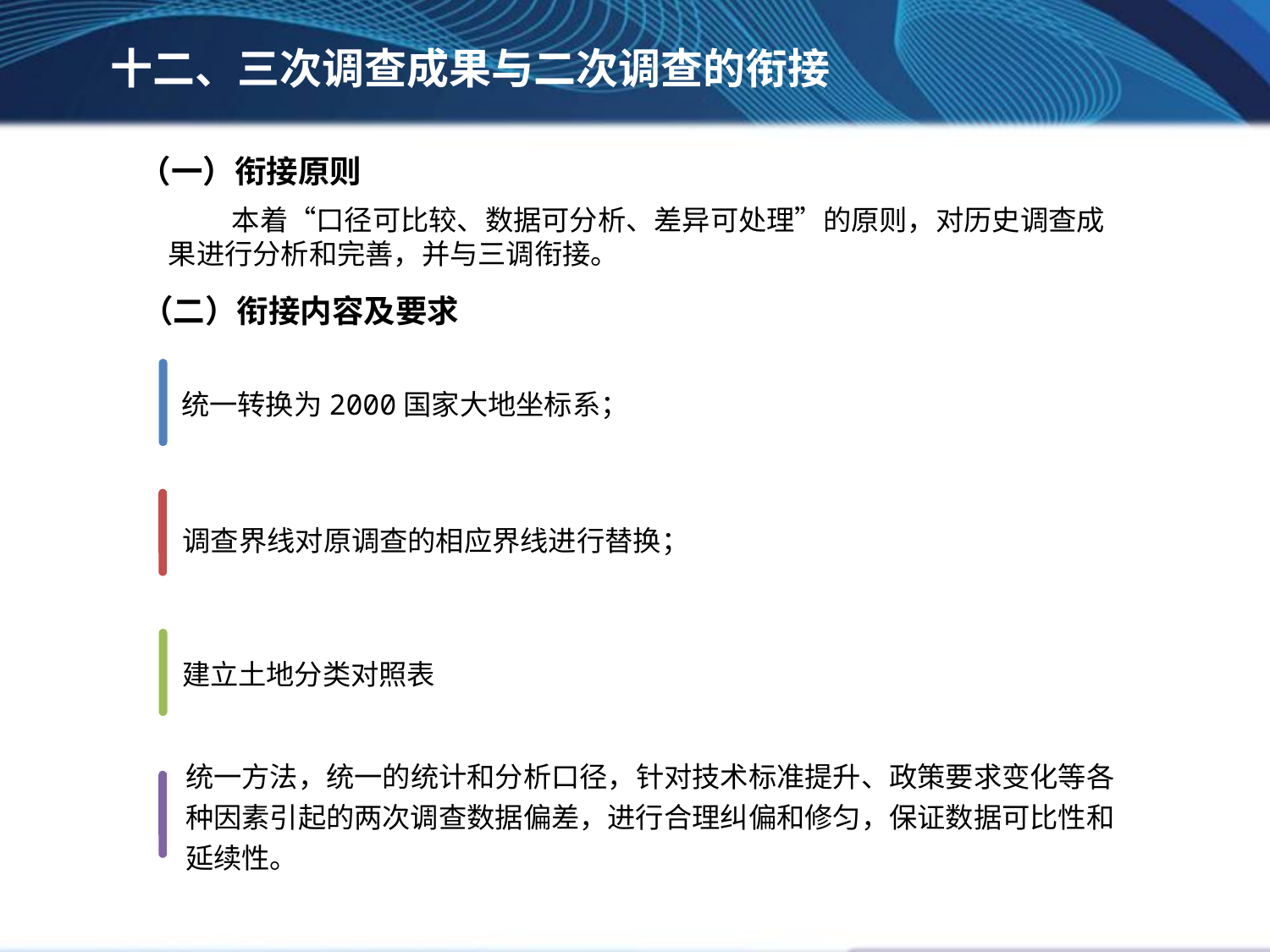

十二、三次调查成果与二次调查的衔接
（一）衔接原则
本着“口径可比较、数据可分析、差异可处理”的原则，对历史调查成果进行分析和完善，并与三调衔接。
（二）衔接内容及要求

统一转换为2000国家大地坐标系；

调查界线对原调查的相应界线进行替换；

建立土地分类对照表
统一方法，统一的统计和分析口径，针对技术标准提升、政策要求变化等各种因素引起的两次调查数据偏差，进行合理纠偏和修匀，保证数据可比性和延续性。